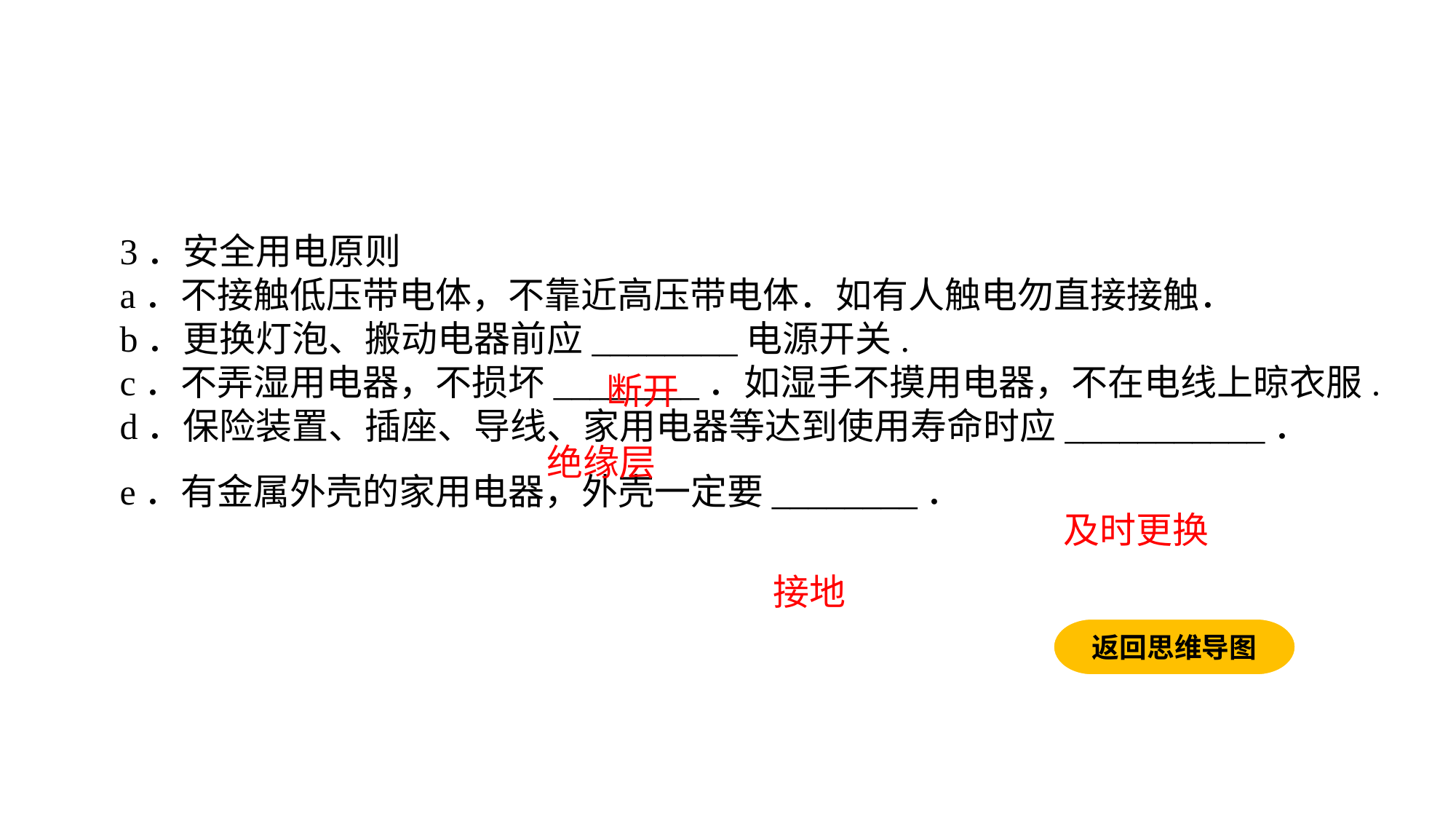

3．安全用电原则 a．不接触低压带电体，不靠近高压带电体．如有人触电勿直接接触．b．更换灯泡、搬动电器前应________电源开关. c．不弄湿用电器，不损坏________．如湿手不摸用电器，不在电线上晾衣服. d．保险装置、插座、导线、家用电器等达到使用寿命时应___________．e．有金属外壳的家用电器，外壳一定要________．
断开
绝缘层
及时更换
接地
返回思维导图